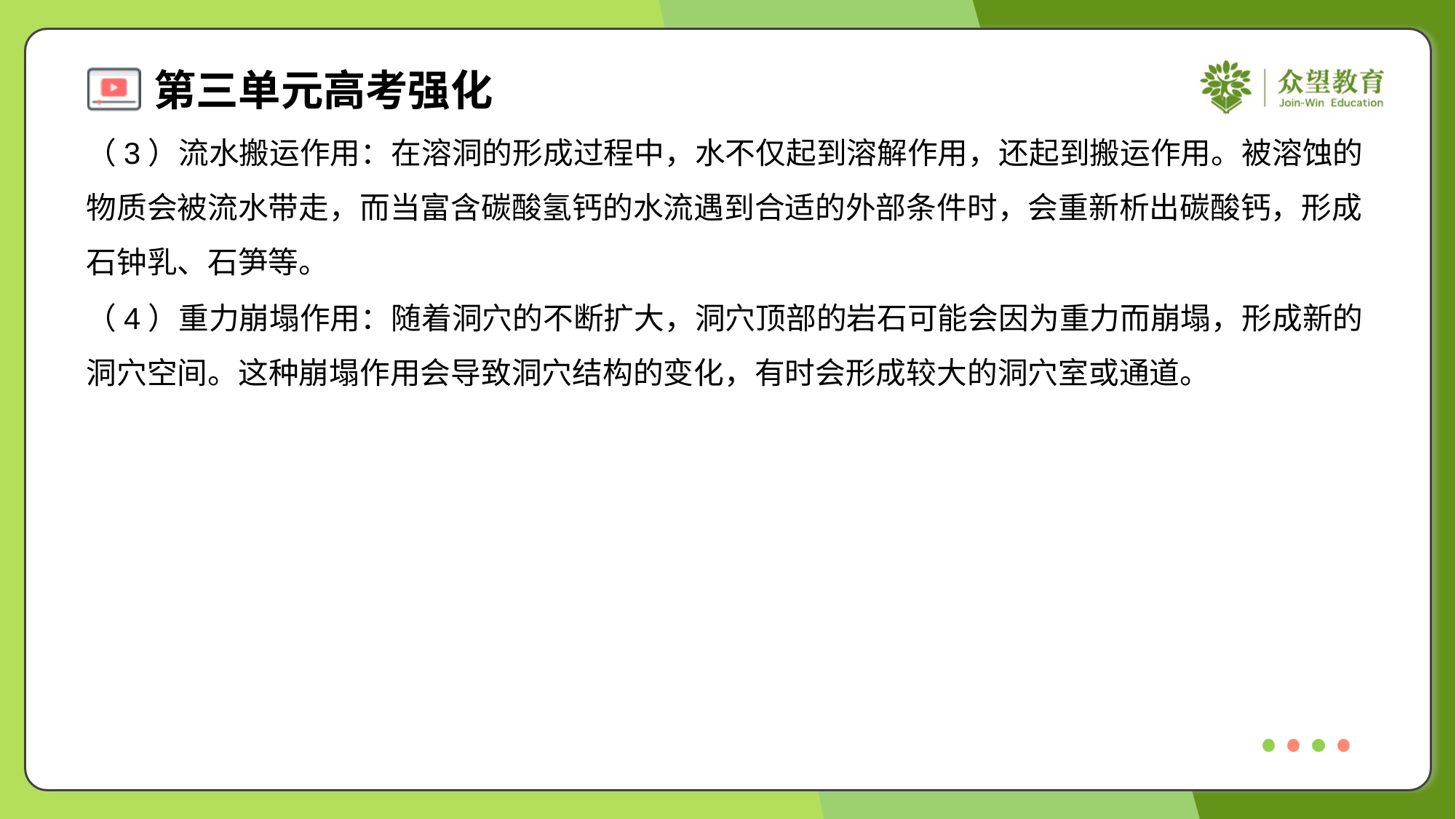

（3）流水搬运作用：在溶洞的形成过程中，水不仅起到溶解作用，还起到搬运作用。被溶蚀的
物质会被流水带走，而当富含碳酸氢钙的水流遇到合适的外部条件时，会重新析出碳酸钙，形成
石钟乳、石笋等。
（4）重力崩塌作用：随着洞穴的不断扩大，洞穴顶部的岩石可能会因为重力而崩塌，形成新的
洞穴空间。这种崩塌作用会导致洞穴结构的变化，有时会形成较大的洞穴室或通道。